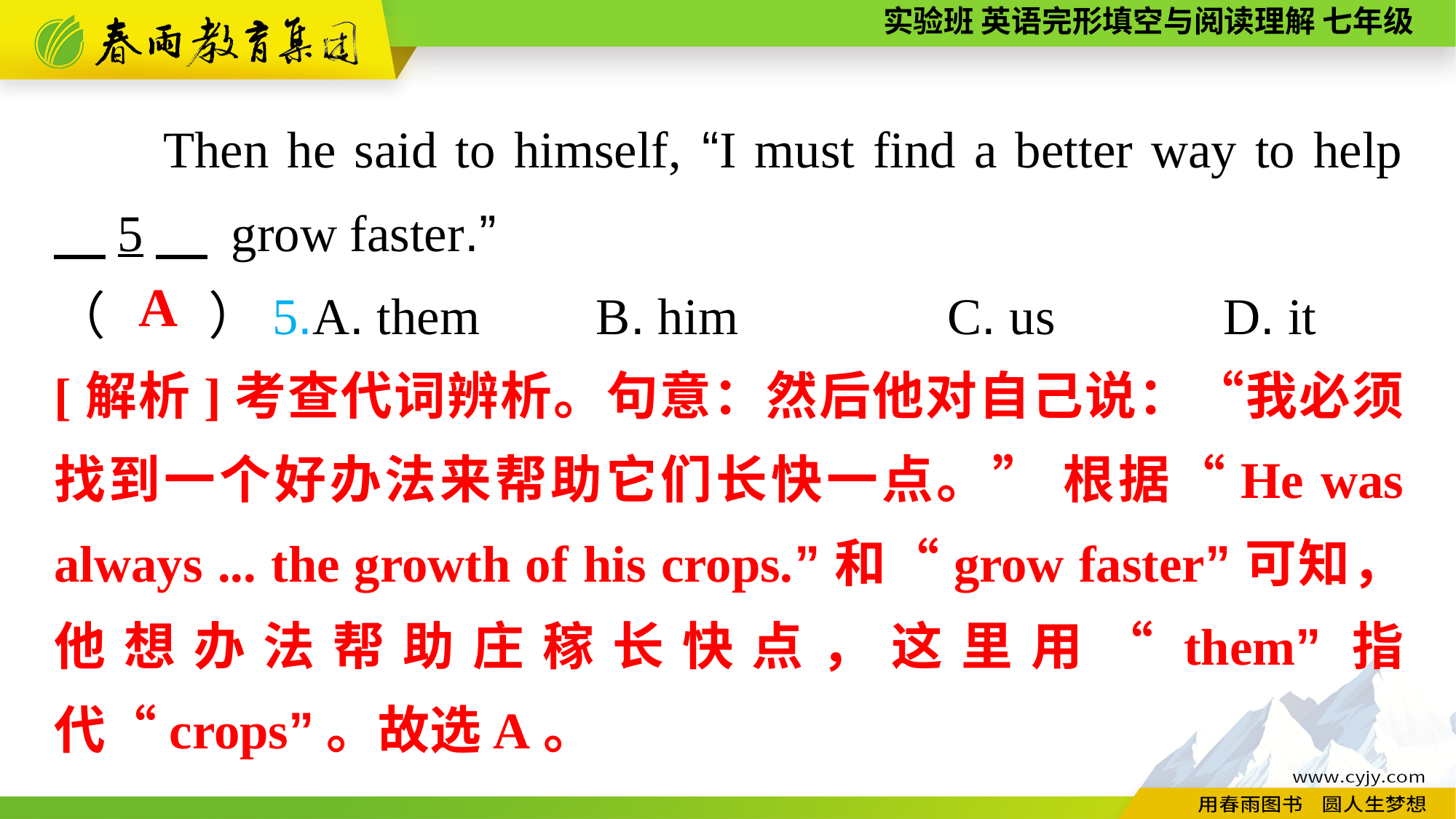

Then he said to himself, “I must find a better way to help 　5　 grow faster.”
（　　）5.A. them         B. him	          C. us	      D. it
A
[解析]考查代词辨析。句意：然后他对自己说：“我必须找到一个好办法来帮助它们长快一点。” 根据“He was always ... the growth of his crops.”和“grow faster”可知，他想办法帮助庄稼长快点，这里用“them”指代“crops”。故选A。